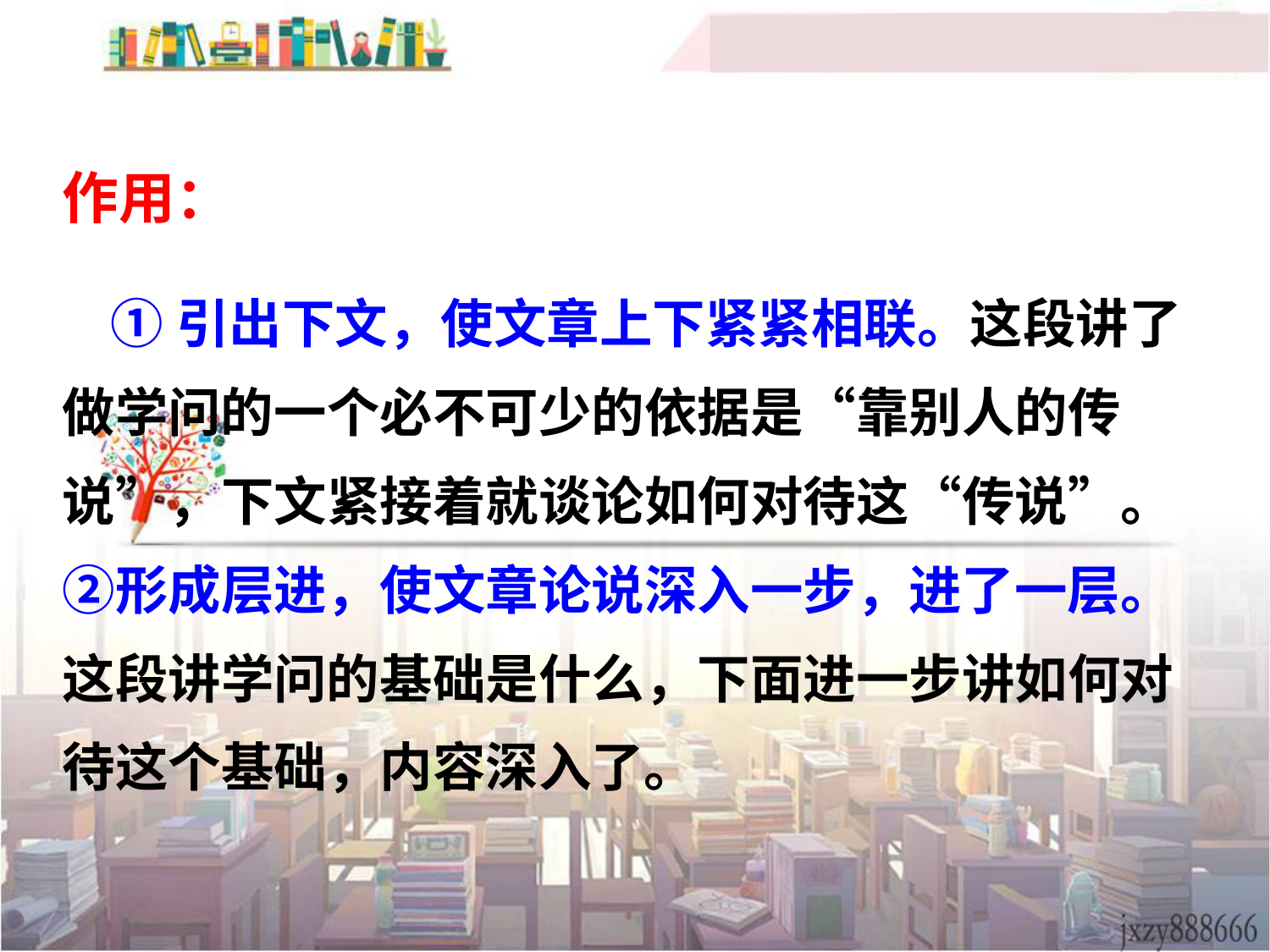

作用：
    ①引出下文，使文章上下紧紧相联。这段讲了做学问的一个必不可少的依据是“靠别人的传说”，下文紧接着就谈论如何对待这“传说”。②形成层进，使文章论说深入一步，进了一层。这段讲学问的基础是什么，下面进一步讲如何对待这个基础，内容深入了。